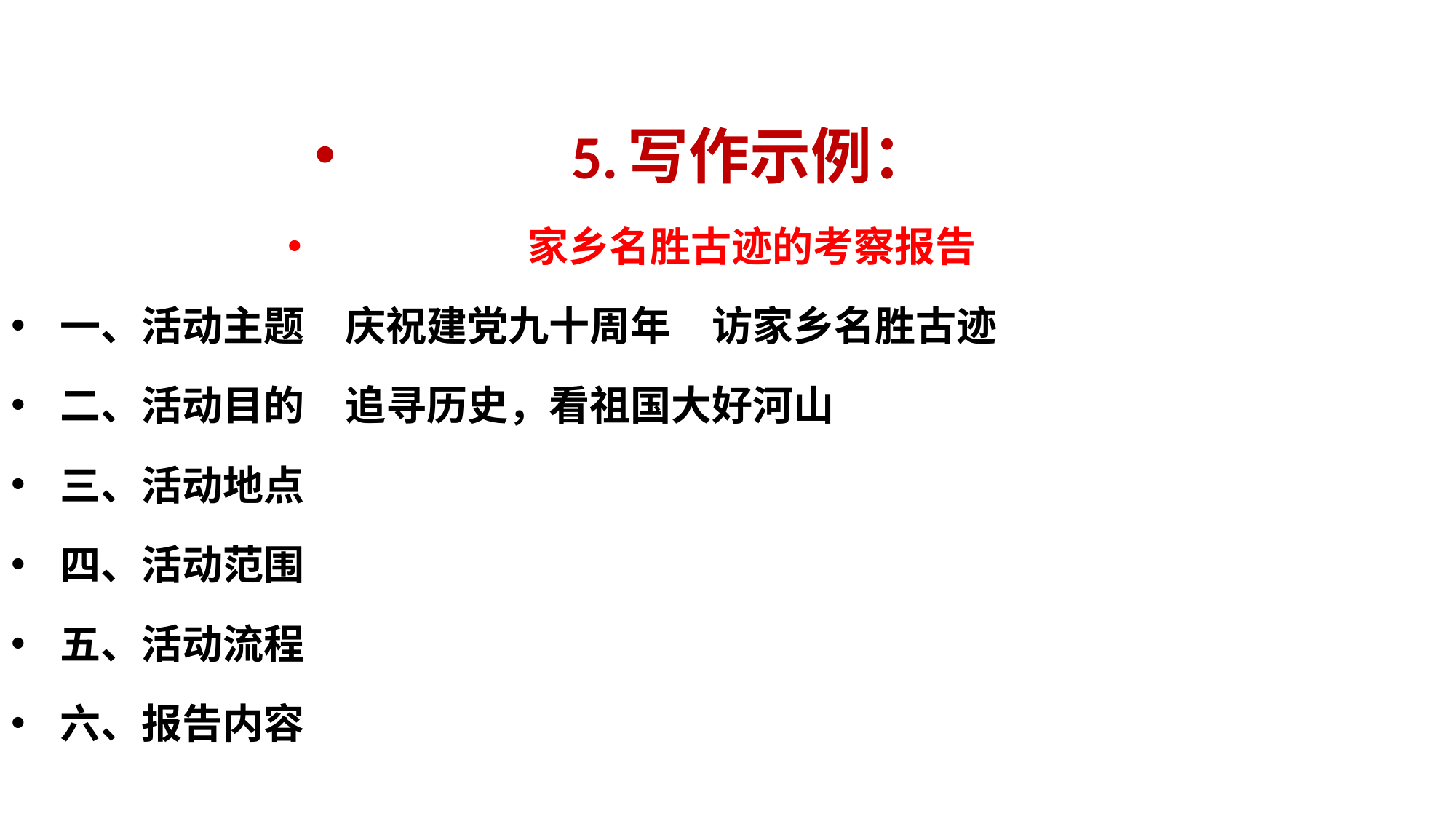

5.写作示例：
家乡名胜古迹的考察报告
一、活动主题　庆祝建党九十周年　访家乡名胜古迹
二、活动目的　追寻历史，看祖国大好河山
三、活动地点
四、活动范围
五、活动流程
六、报告内容